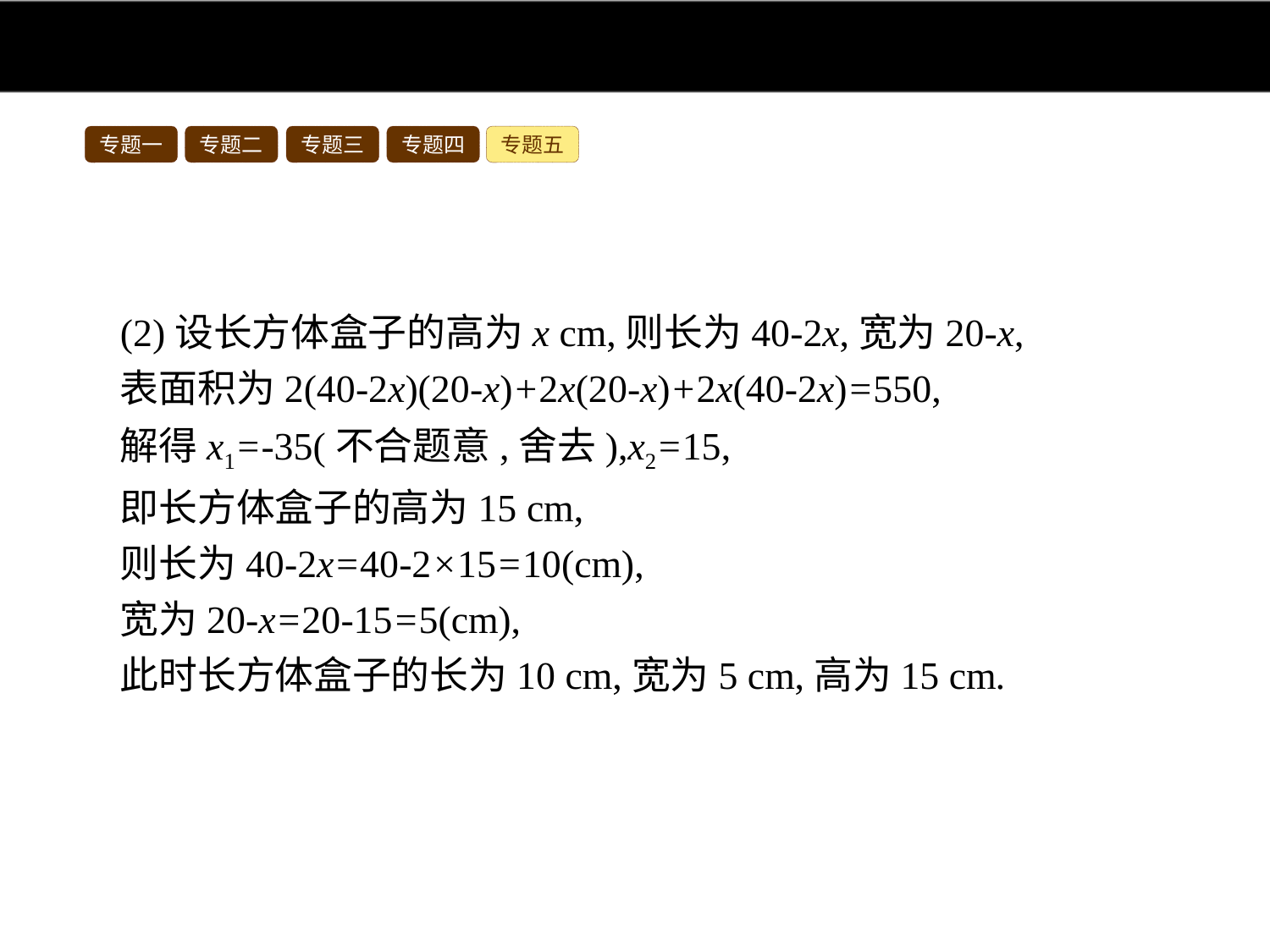

专题一
专题二
专题三
专题四
专题五
(2)设长方体盒子的高为x cm,则长为40-2x,宽为20-x,
表面积为2(40-2x)(20-x)+2x(20-x)+2x(40-2x)=550,
解得x1=-35(不合题意,舍去),x2=15,
即长方体盒子的高为15 cm,
则长为40-2x=40-2×15=10(cm),
宽为20-x=20-15=5(cm),
此时长方体盒子的长为10 cm,宽为5 cm,高为15 cm.